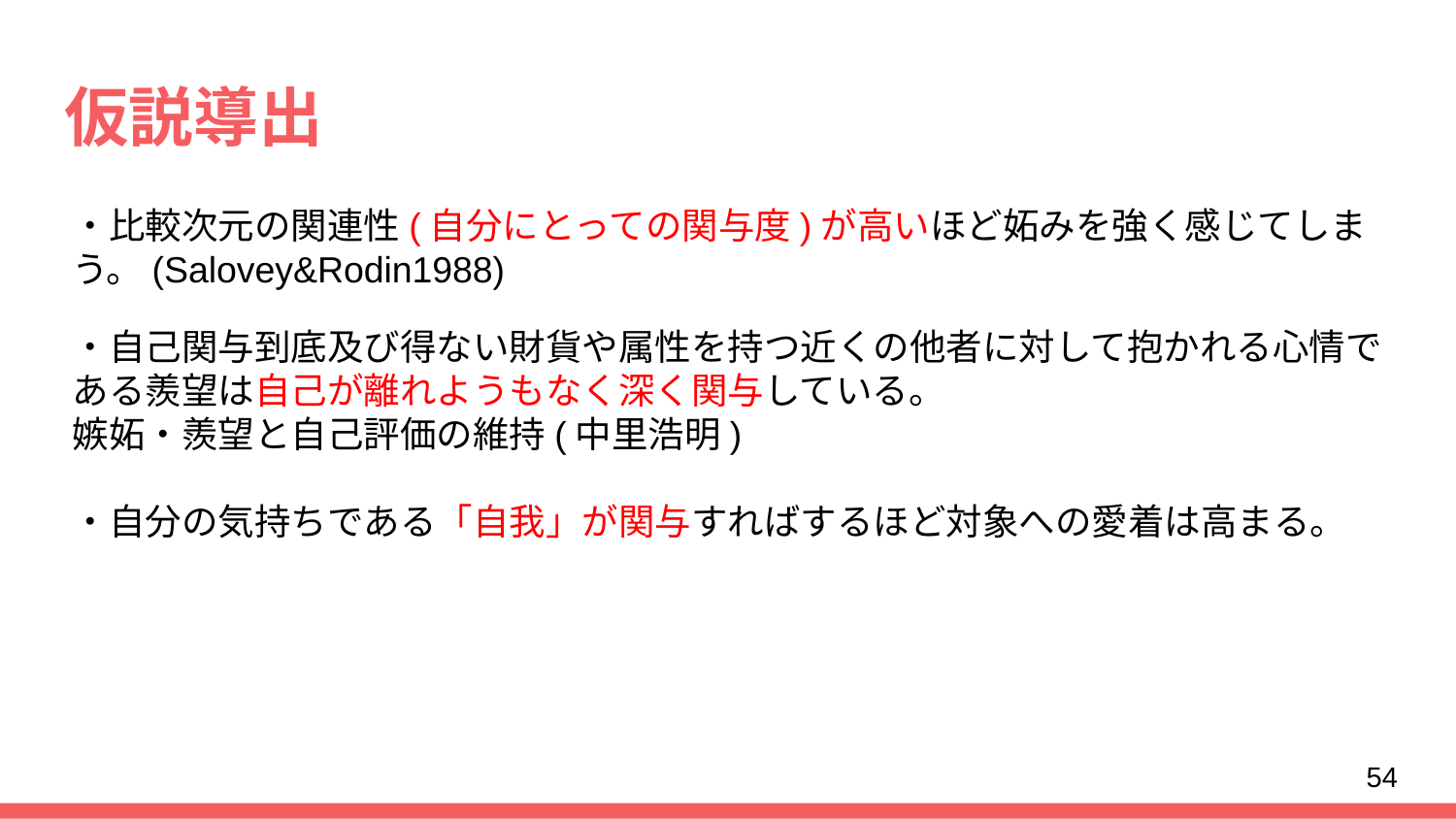

# 仮説導出
・比較次元の関連性(自分にとっての関与度)が高いほど妬みを強く感じてしまう。(Salovey&Rodin1988)

・自己関与到底及び得ない財貨や属性を持つ近くの他者に対して抱かれる心情である羨望は自己が離れようもなく深く関与している。
嫉妬・羨望と自己評価の維持(中里浩明)

・自分の気持ちである「自我」が関与すればするほど対象への愛着は高まる。

54